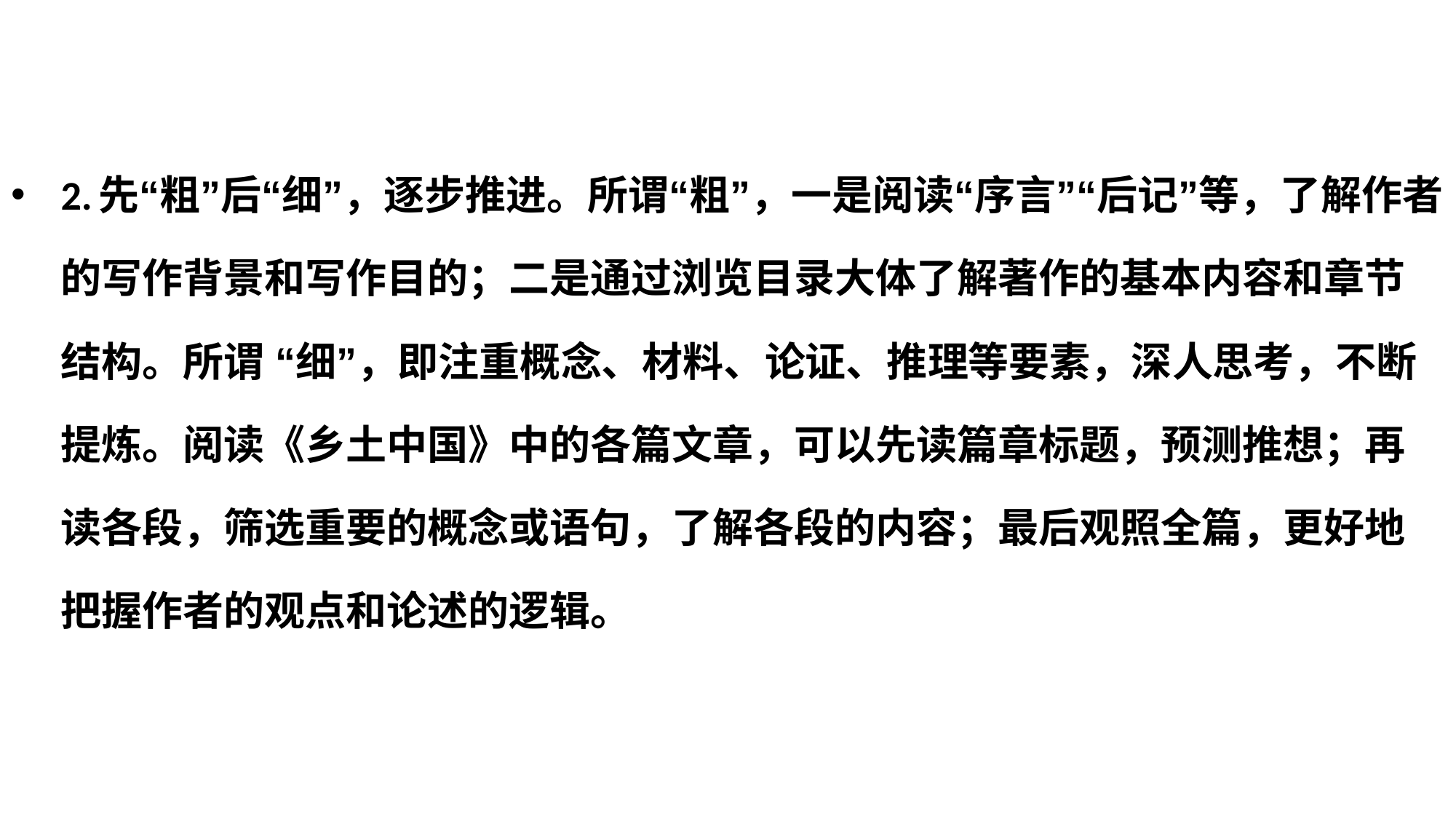

2.先“粗”后“细”，逐步推进。所谓“粗”，一是阅读“序言”“后记”等，了解作者的写作背景和写作目的；二是通过浏览目录大体了解著作的基本内容和章节结构。所谓 “细”，即注重概念、材料、论证、推理等要素，深人思考，不断提炼。阅读《乡土中国》中的各篇文章，可以先读篇章标题，预测推想；再读各段，筛选重要的概念或语句，了解各段的内容；最后观照全篇，更好地把握作者的观点和论述的逻辑。